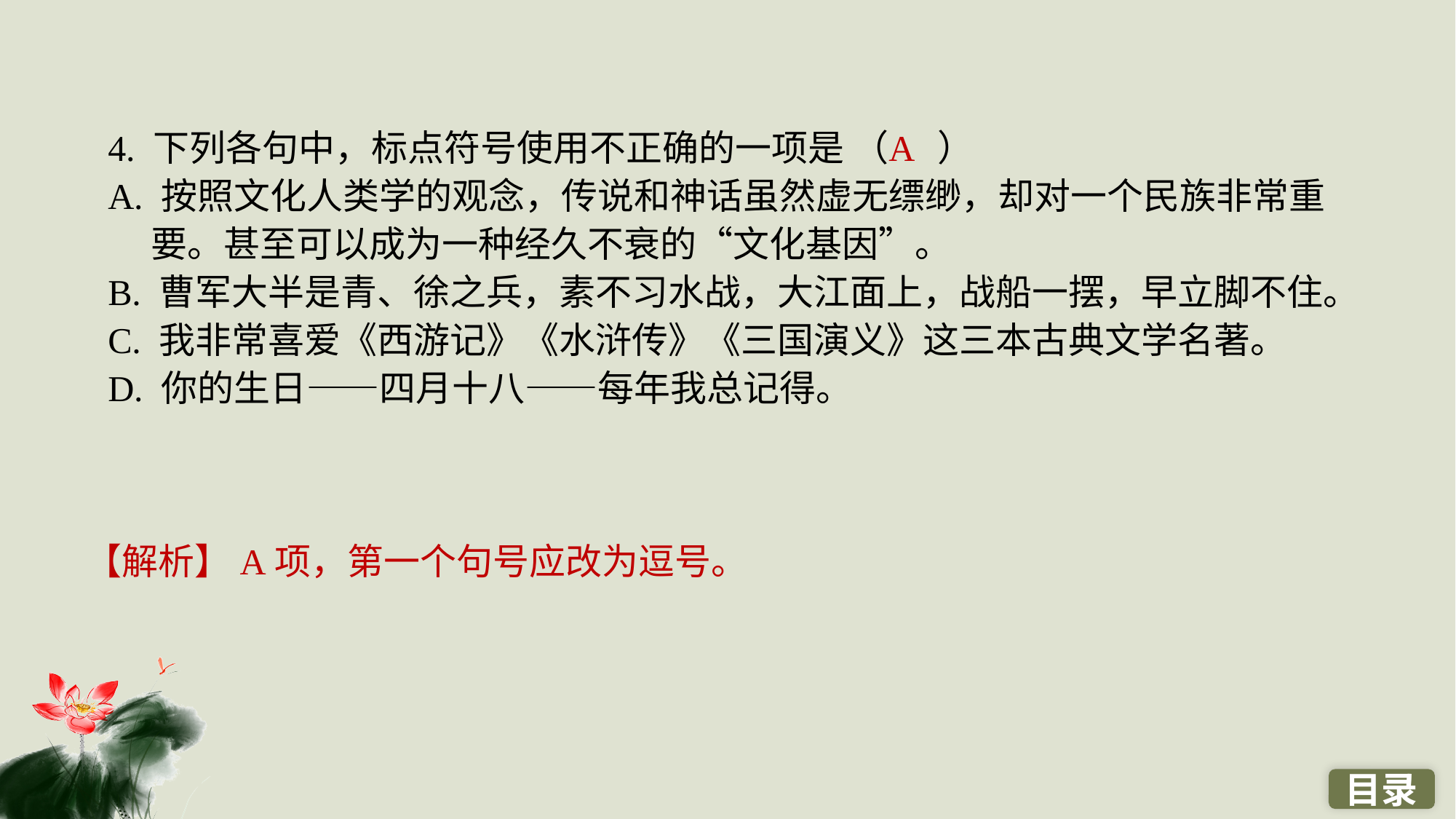

4. 下列各句中，标点符号使用不正确的一项是 （      ）
A. 按照文化人类学的观念，传说和神话虽然虚无缥缈，却对一个民族非常重要。甚至可以成为一种经久不衰的“文化基因”。
B. 曹军大半是青、徐之兵，素不习水战，大江面上，战船一摆，早立脚不住。
C. 我非常喜爱《西游记》《水浒传》《三国演义》这三本古典文学名著。
D. 你的生日——四月十八——每年我总记得。
A
【解析】A项，第一个句号应改为逗号。